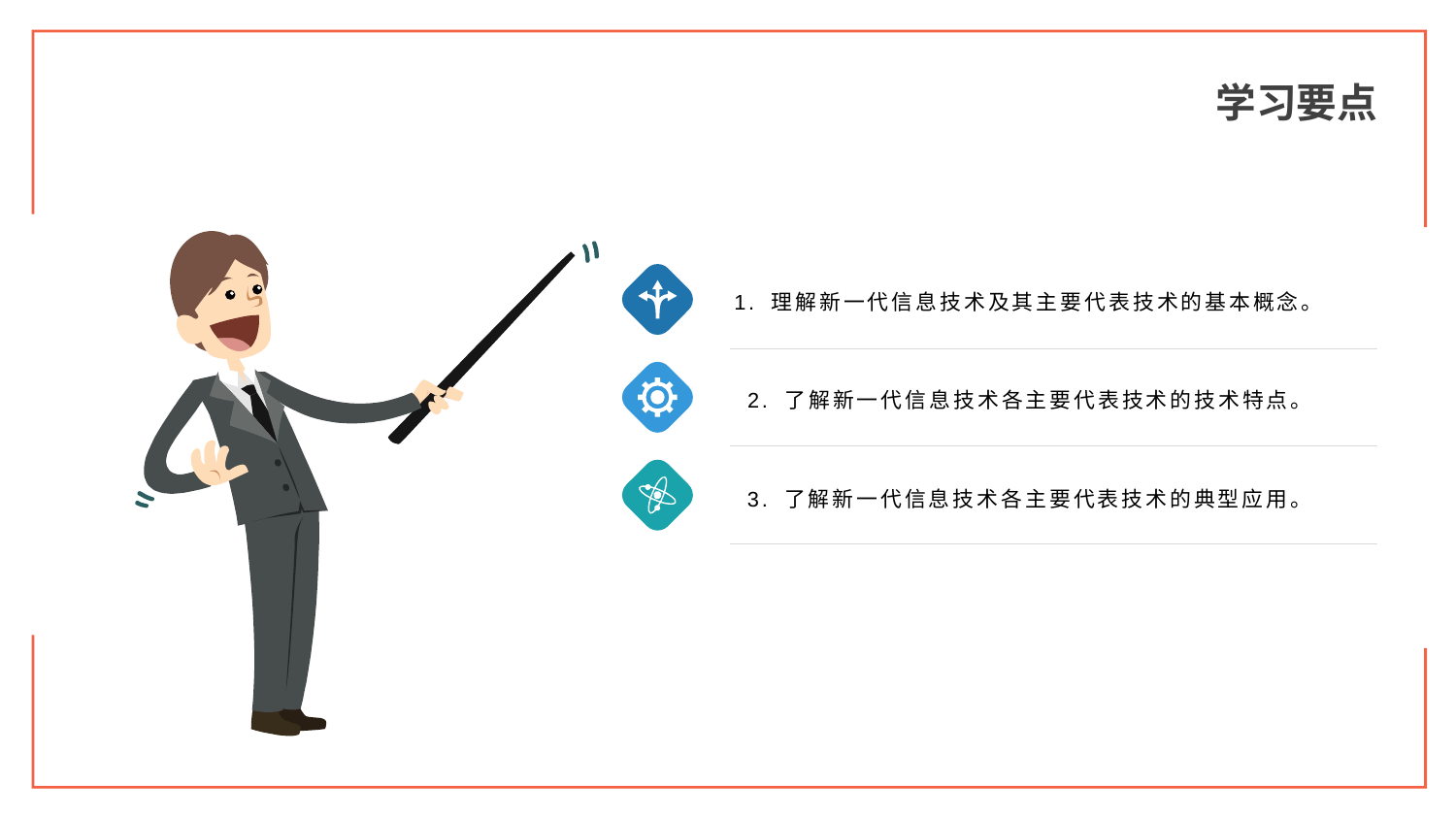

学习要点

1. 理解新一代信息技术及其主要代表技术的基本概念。

2. 了解新一代信息技术各主要代表技术的技术特点。

3. 了解新一代信息技术各主要代表技术的典型应用。